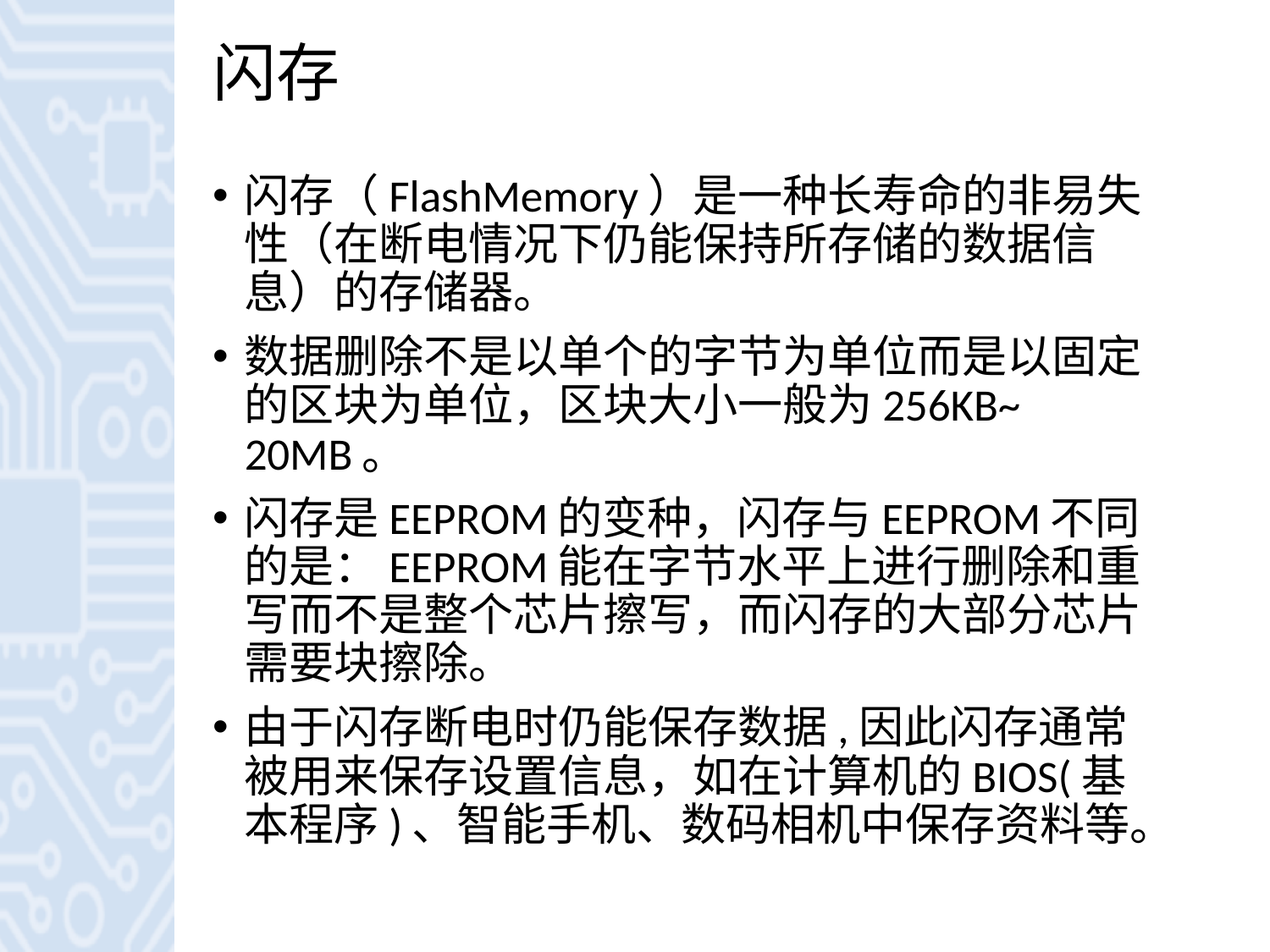

# 闪存
闪存（FlashMemory）是一种长寿命的非易失性（在断电情况下仍能保持所存储的数据信息）的存储器。
数据删除不是以单个的字节为单位而是以固定的区块为单位，区块大小一般为256KB~ 20MB。
闪存是EEPROM的变种，闪存与EEPROM不同的是：EEPROM能在字节水平上进行删除和重写而不是整个芯片擦写，而闪存的大部分芯片需要块擦除。
由于闪存断电时仍能保存数据,因此闪存通常被用来保存设置信息，如在计算机的BIOS(基本程序)、智能手机、数码相机中保存资料等。